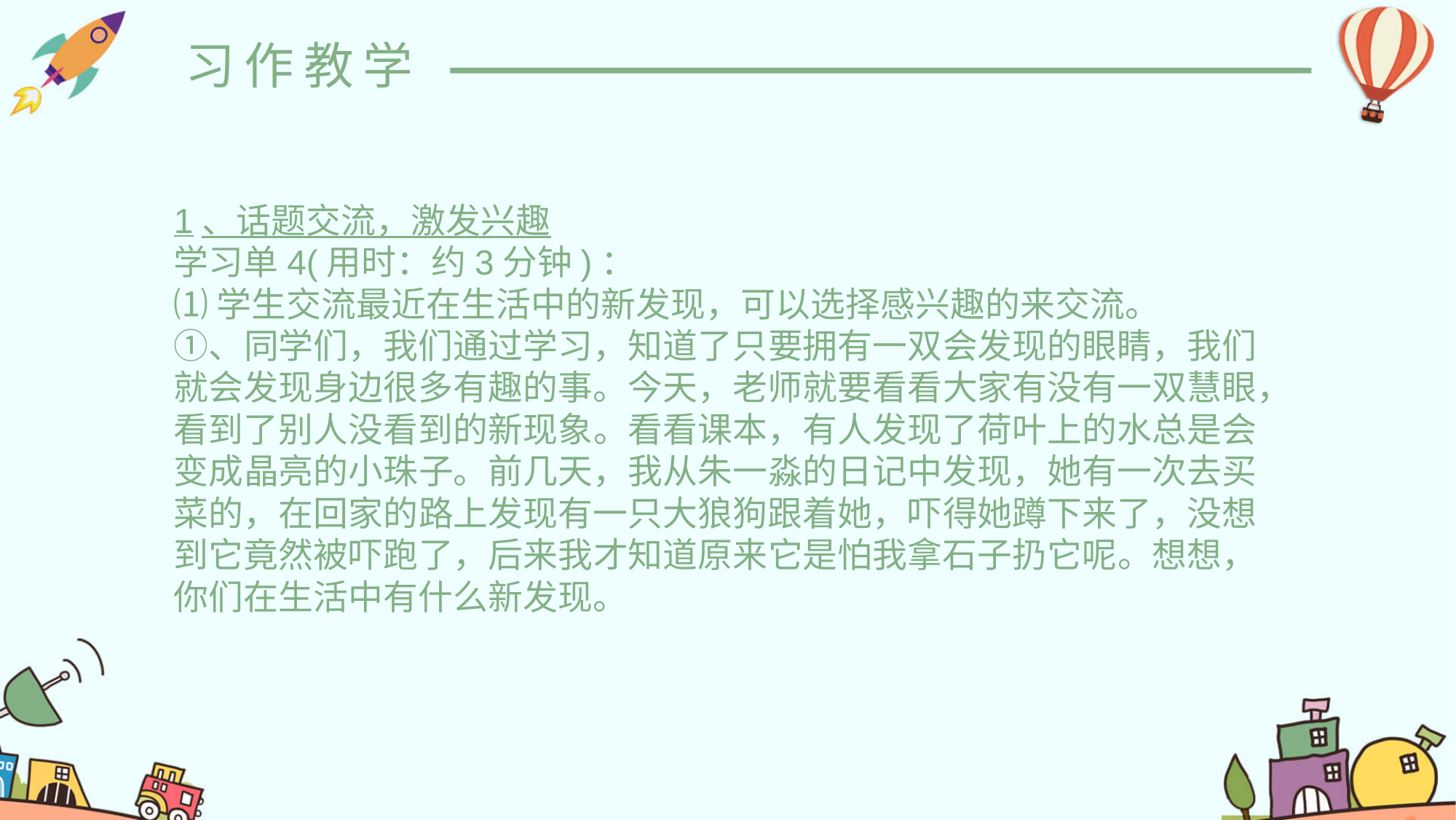

习作教学

1、话题交流，激发兴趣
学习单4(用时：约3分钟)：
⑴ 学生交流最近在生活中的新发现，可以选择感兴趣的来交流。
①、同学们，我们通过学习，知道了只要拥有一双会发现的眼睛，我们就会发现身边很多有趣的事。今天，老师就要看看大家有没有一双慧眼，看到了别人没看到的新现象。看看课本，有人发现了荷叶上的水总是会变成晶亮的小珠子。前几天，我从朱一淼的日记中发现，她有一次去买菜的，在回家的路上发现有一只大狼狗跟着她，吓得她蹲下来了，没想到它竟然被吓跑了，后来我才知道原来它是怕我拿石子扔它呢。想想，你们在生活中有什么新发现。